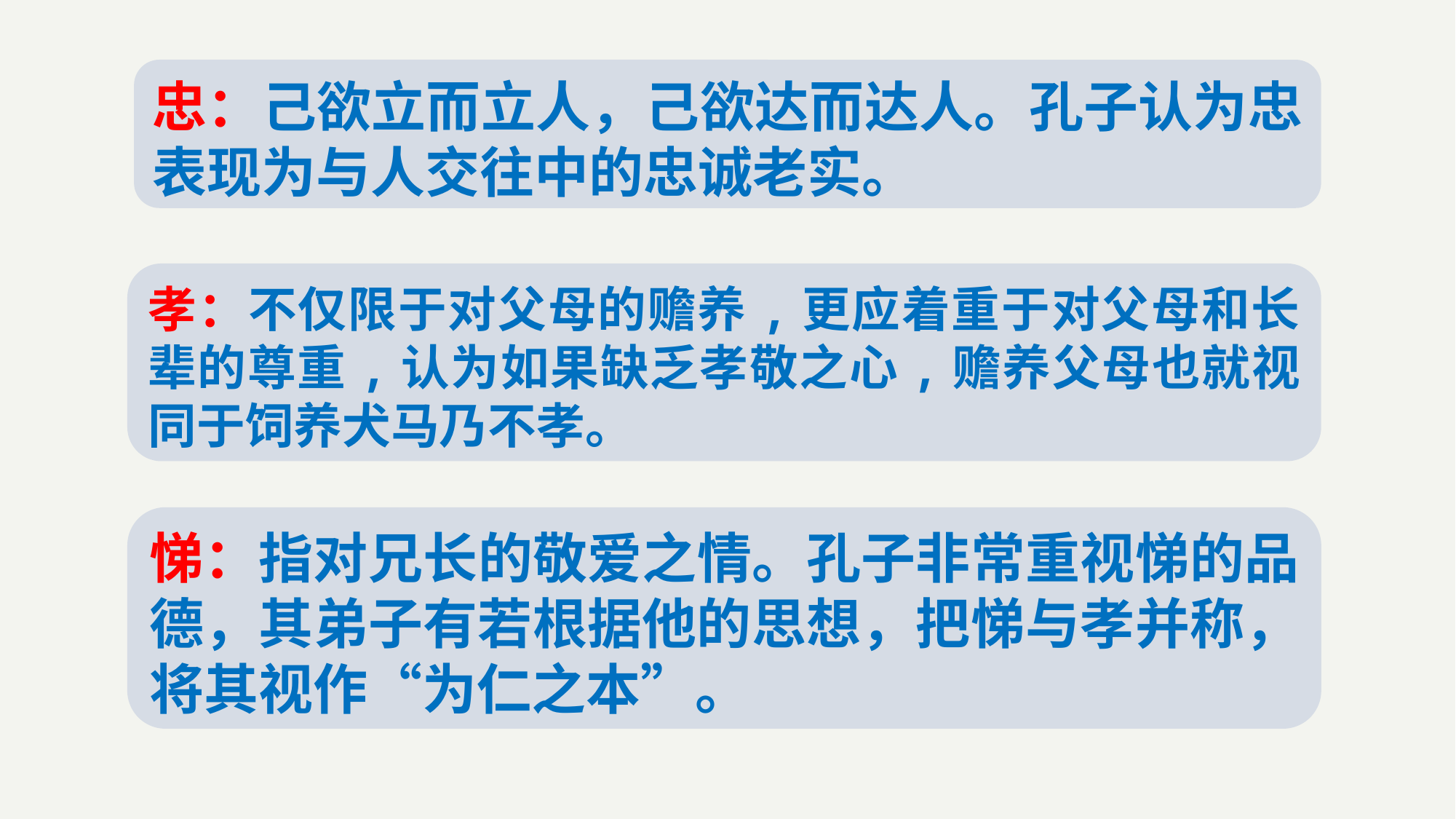

忠：己欲立而立人，己欲达而达人。孔子认为忠表现为与人交往中的忠诚老实。
孝：不仅限于对父母的赡养,更应着重于对父母和长辈的尊重,认为如果缺乏孝敬之心,赡养父母也就视同于饲养犬马乃不孝。
悌：指对兄长的敬爱之情。孔子非常重视悌的品德，其弟子有若根据他的思想，把悌与孝并称，将其视作“为仁之本”。